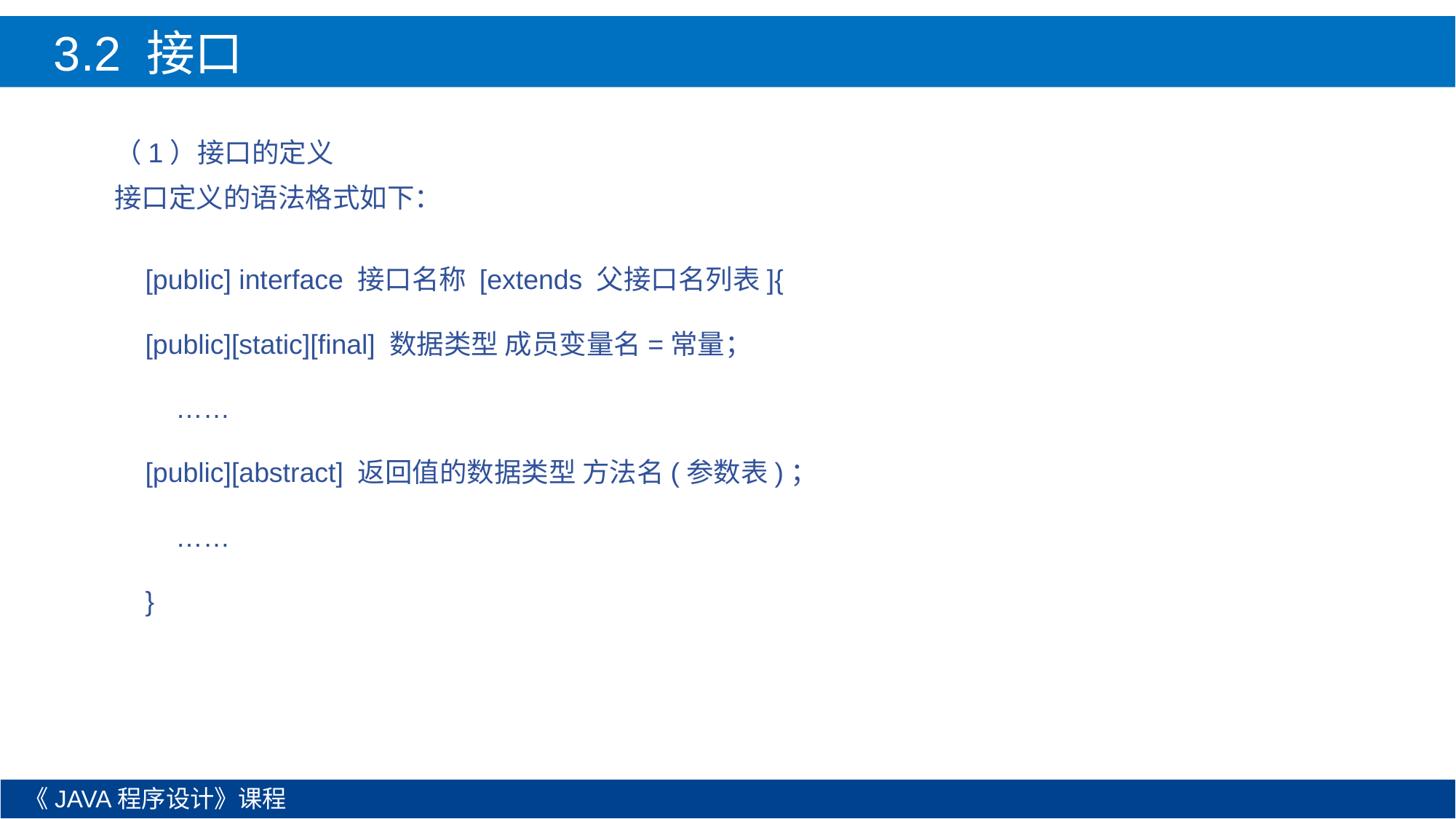

3.2 接口
（1）接口的定义
接口定义的语法格式如下：
[public] interface 接口名称 [extends 父接口名列表]{
[public][static][final] 数据类型 成员变量名=常量；
    ……
[public][abstract] 返回值的数据类型 方法名(参数表)；
    ……
}
《JAVA程序设计》课程